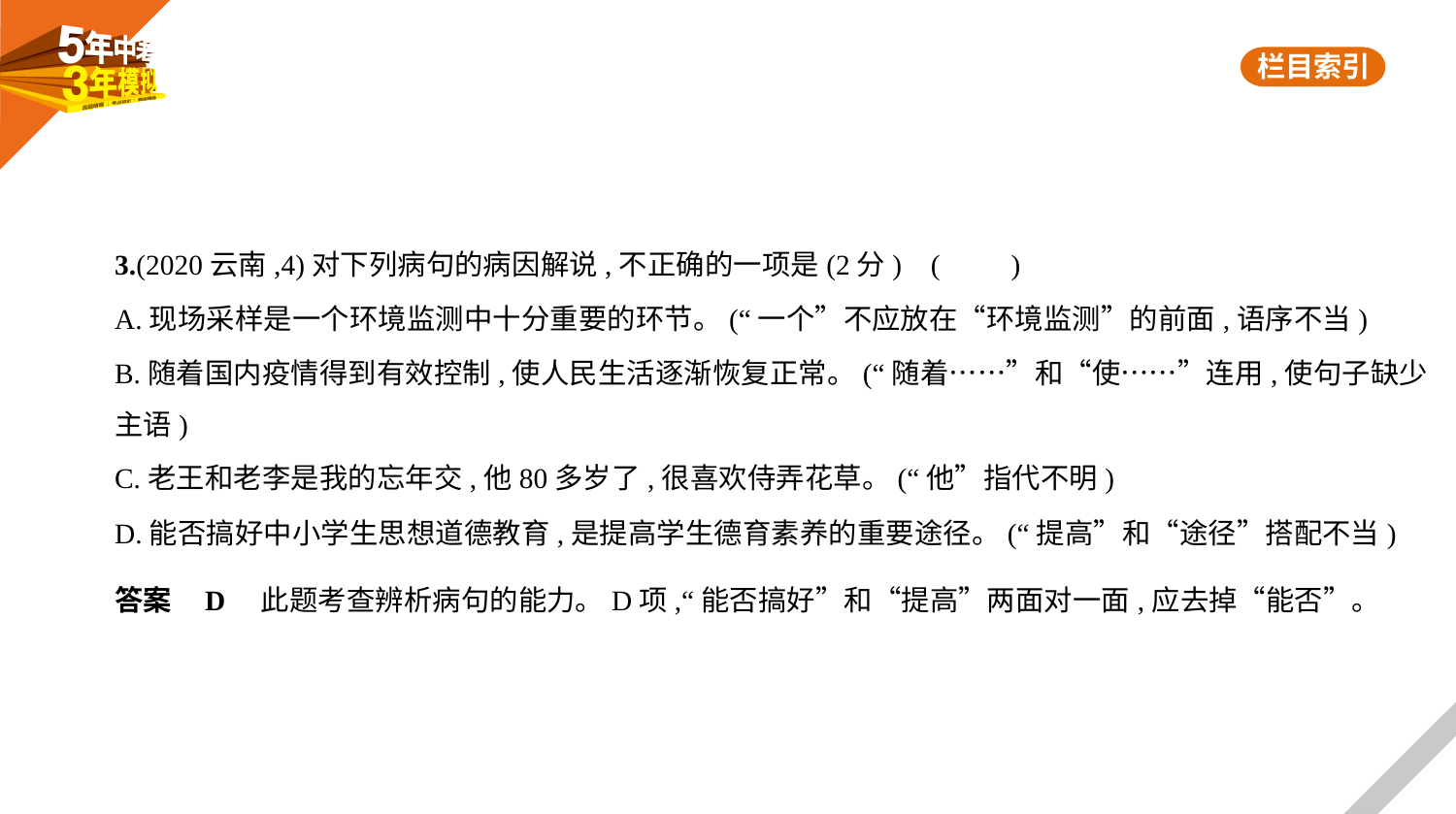

3.(2020云南,4)对下列病句的病因解说,不正确的一项是(2分) (　　)
A.现场采样是一个环境监测中十分重要的环节。(“一个”不应放在“环境监测”的前面,语序不当)
B.随着国内疫情得到有效控制,使人民生活逐渐恢复正常。(“随着……”和“使……”连用,使句子缺少
主语)
C.老王和老李是我的忘年交,他80多岁了,很喜欢侍弄花草。(“他”指代不明)
D.能否搞好中小学生思想道德教育,是提高学生德育素养的重要途径。(“提高”和“途径”搭配不当)
答案    D　此题考查辨析病句的能力。D项,“能否搞好”和“提高”两面对一面,应去掉“能否”。